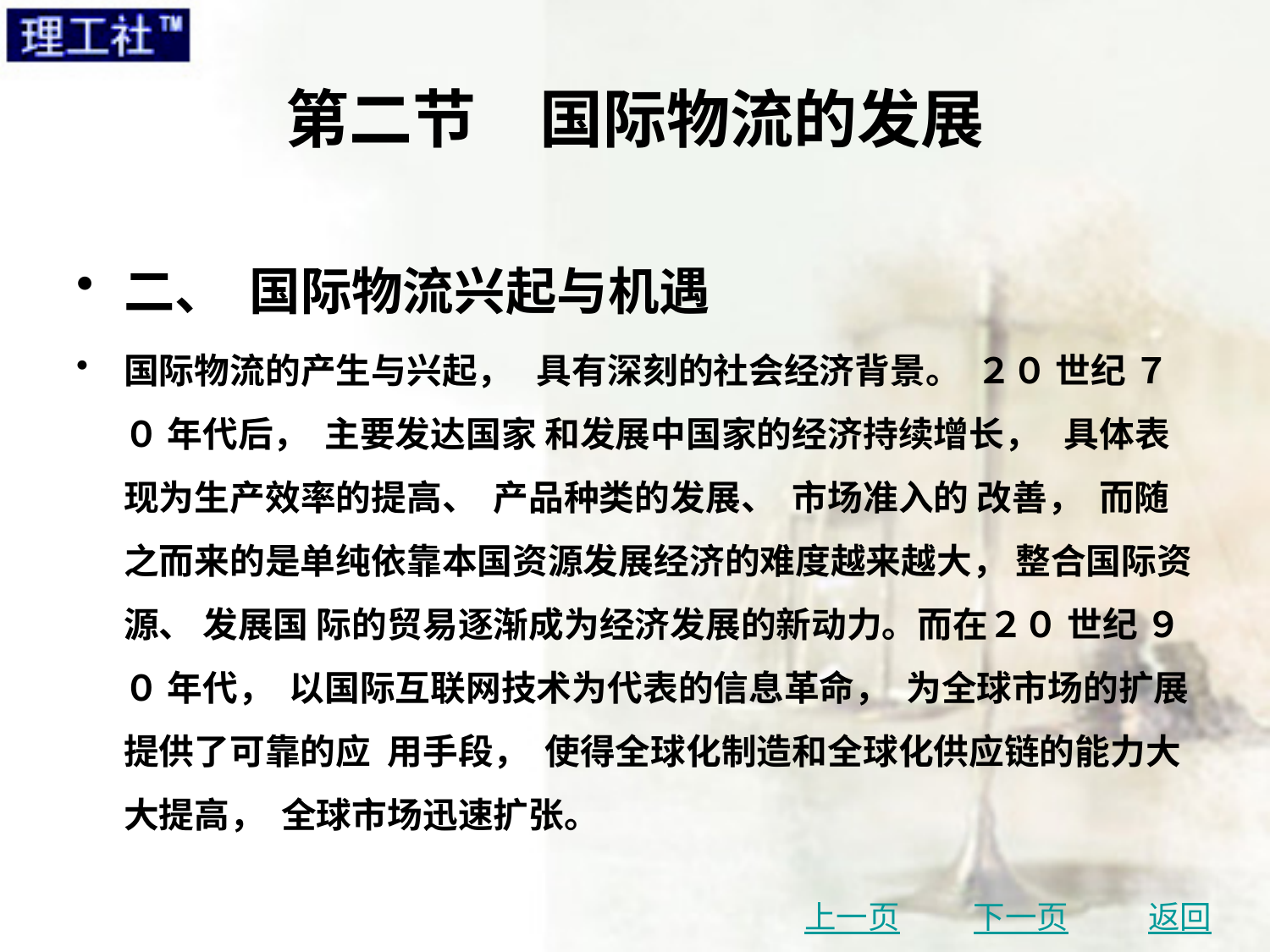

# 第二节　国际物流的发展
二、  国际物流兴起与机遇
国际物流的产生与兴起，   具有深刻的社会经济背景。  ２０ 世纪 ７０ 年代后，  主要发达国家 和发展中国家的经济持续增长，   具体表现为生产效率的提高、  产品种类的发展、  市场准入的 改善，  而随之而来的是单纯依靠本国资源发展经济的难度越来越大， 整合国际资源、 发展国 际的贸易逐渐成为经济发展的新动力。而在２０ 世纪 ９０ 年代，  以国际互联网技术为代表的信息革命，  为全球市场的扩展提供了可靠的应  用手段，  使得全球化制造和全球化供应链的能力大大提高，  全球市场迅速扩张。
上一页
下一页
返回